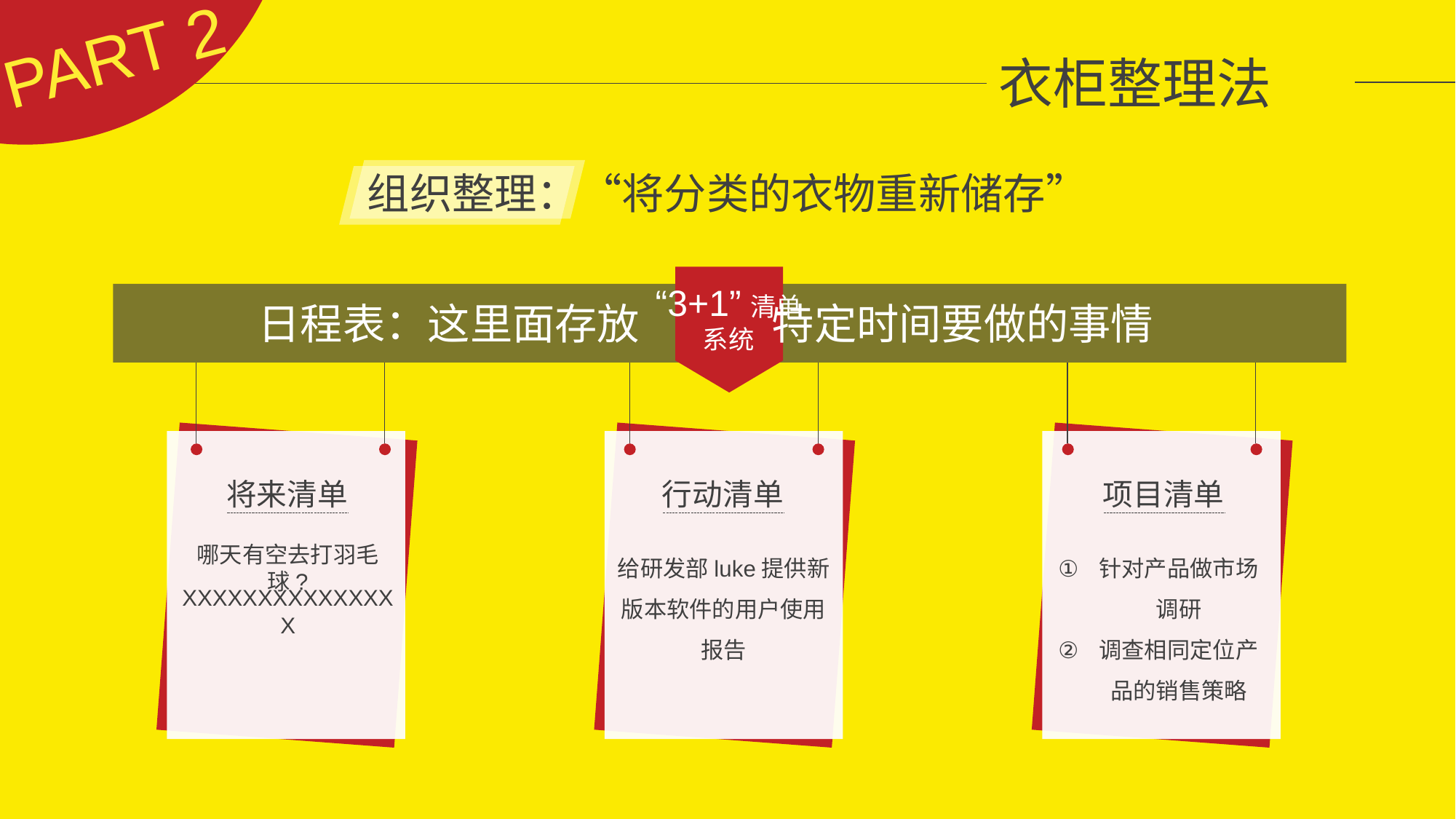

PART 2
   衣柜整理法

组织整理：“将分类的衣物重新储存”
“3+1”清单系统

日程表：这里面存放              特定时间要做的事情

将来清单
行动清单
项目清单
哪天有空去打羽毛球?
给研发部luke提供新版本软件的用户使用报告
针对产品做市场调研
调查相同定位产品的销售策略
XXXXXXXXXXXXXXX